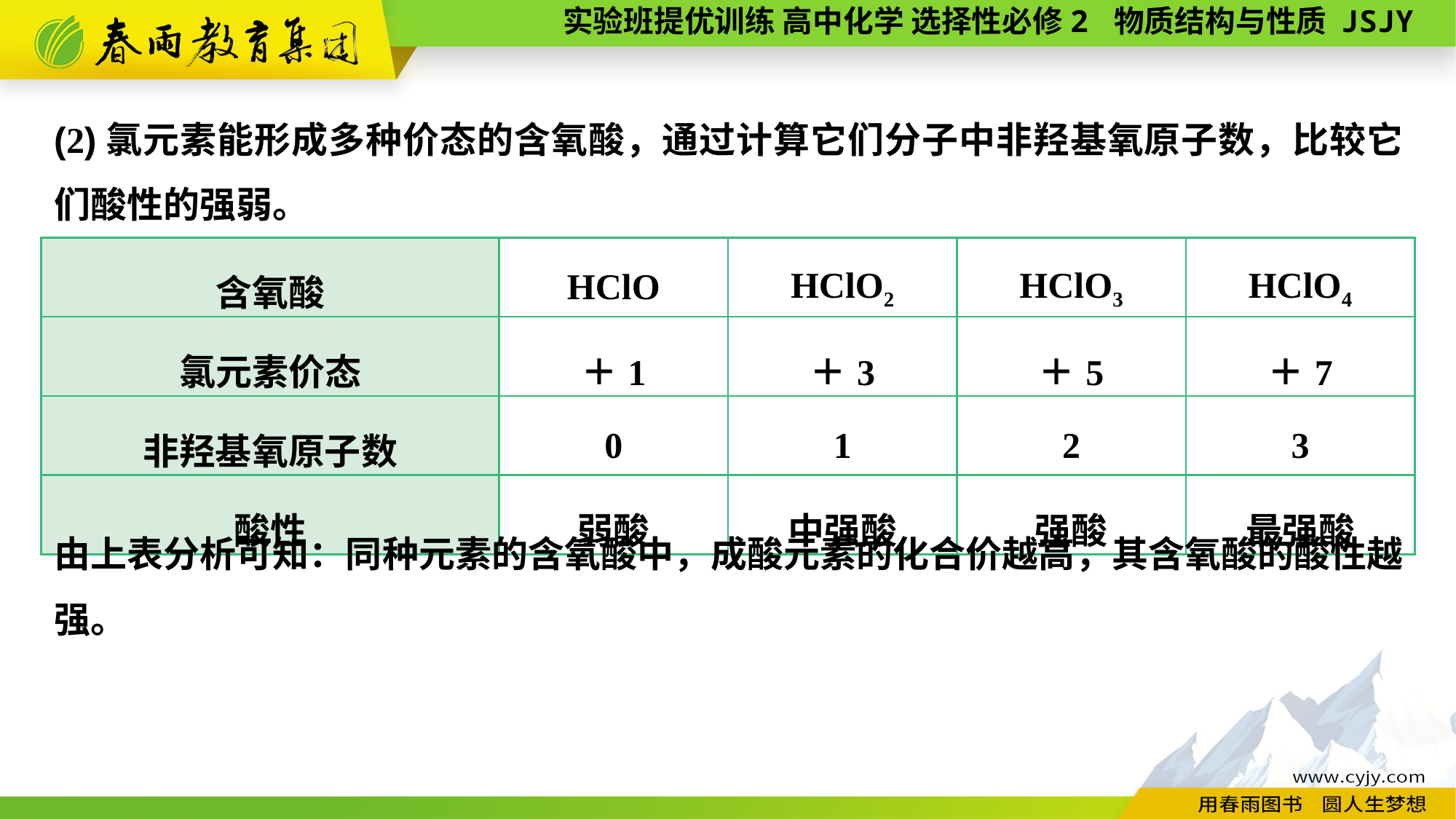

(2)氯元素能形成多种价态的含氧酸，通过计算它们分子中非羟基氧原子数，比较它们酸性的强弱。
| 含氧酸 | HClO | HClO2 | HClO3 | HClO4 |
| --- | --- | --- | --- | --- |
| 氯元素价态 | ＋1 | ＋3 | ＋5 | ＋7 |
| 非羟基氧原子数 | 0 | 1 | 2 | 3 |
| 酸性 | 弱酸 | 中强酸 | 强酸 | 最强酸 |
由上表分析可知：同种元素的含氧酸中，成酸元素的化合价越高，其含氧酸的酸性越强。